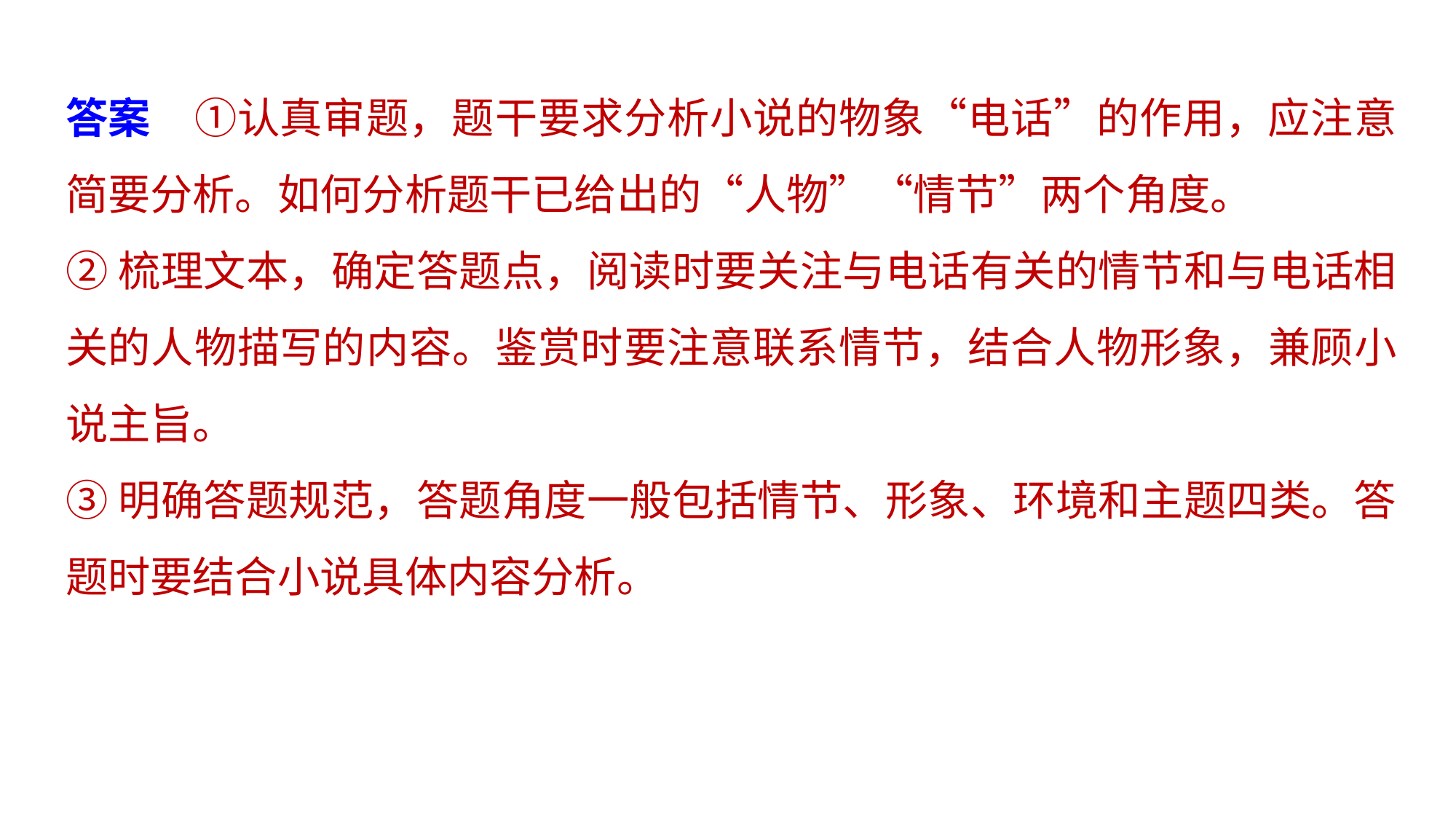

答案　①认真审题，题干要求分析小说的物象“电话”的作用，应注意简要分析。如何分析题干已给出的“人物”“情节”两个角度。
②梳理文本，确定答题点，阅读时要关注与电话有关的情节和与电话相关的人物描写的内容。鉴赏时要注意联系情节，结合人物形象，兼顾小说主旨。
③明确答题规范，答题角度一般包括情节、形象、环境和主题四类。答题时要结合小说具体内容分析。